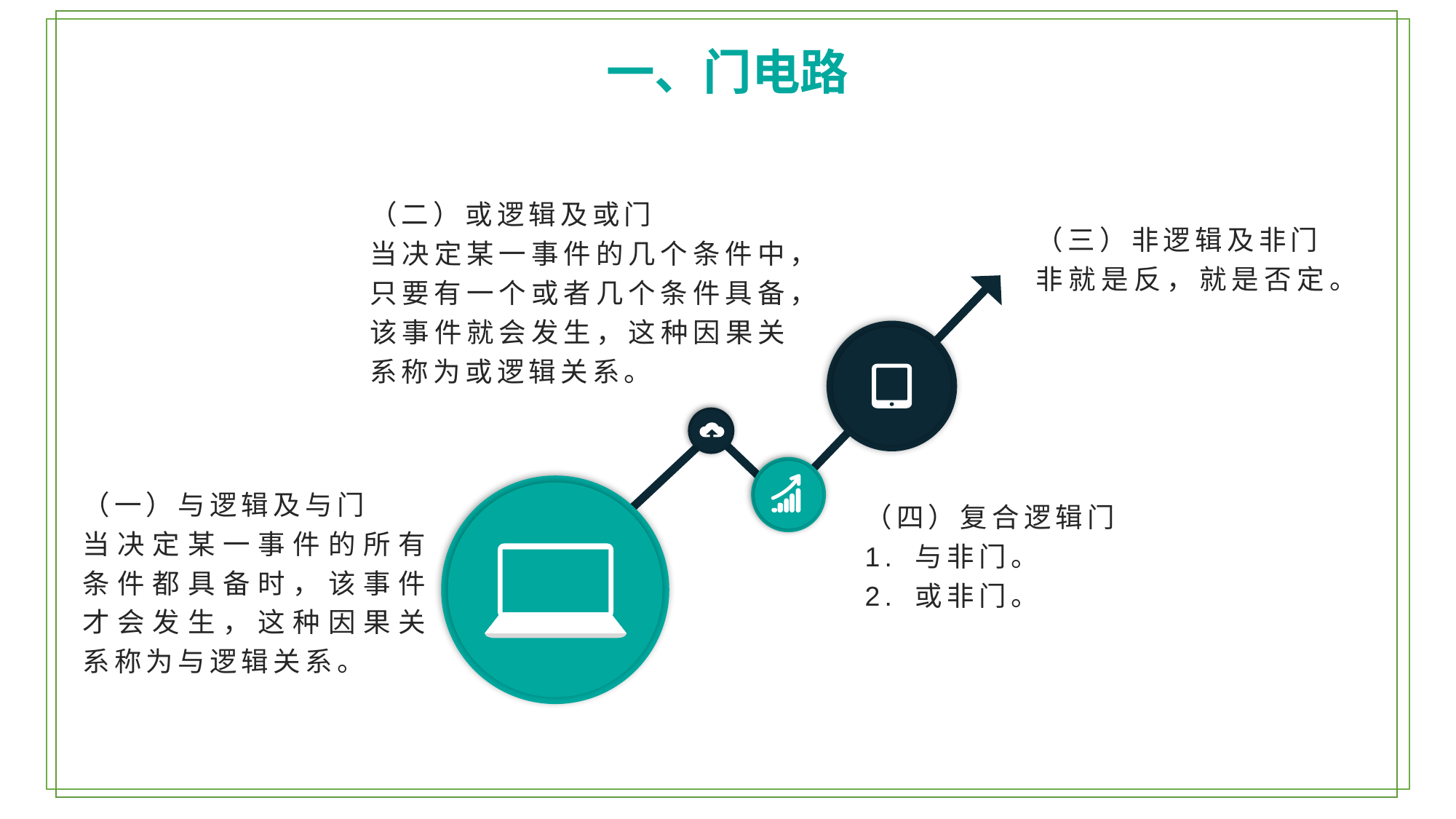

一、门电路
（二）或逻辑及或门
当决定某一事件的几个条件中，只要有一个或者几个条件具备，该事件就会发生，这种因果关系称为或逻辑关系。
（三）非逻辑及非门
非就是反，就是否定。

（一）与逻辑及与门
当决定某一事件的所有条件都具备时，该事件才会发生，这种因果关系称为与逻辑关系。
（四）复合逻辑门
1. 与非门。
2. 或非门。